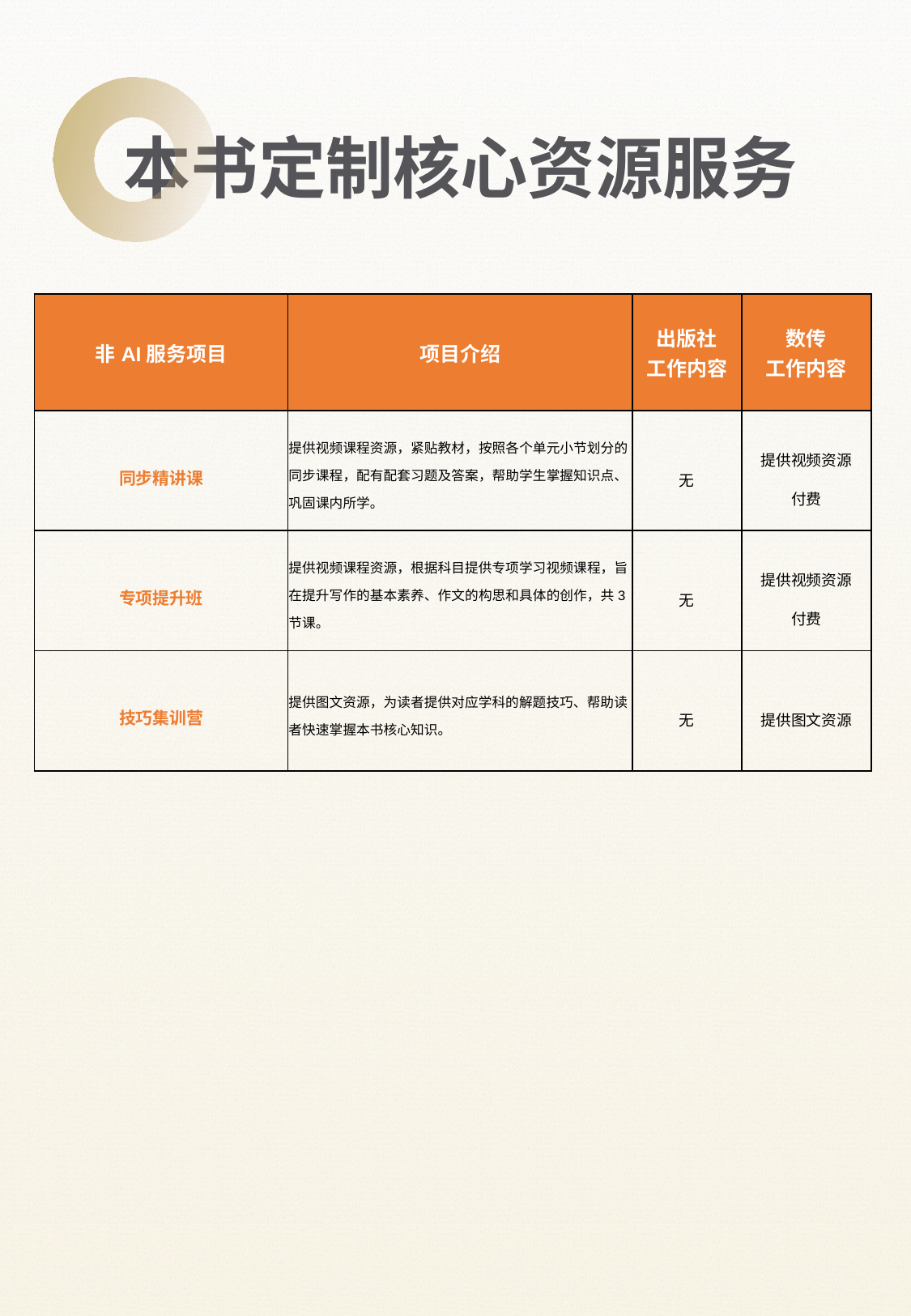

本书定制核心资源服务
| 非AI服务项目 | 项目介绍 | 出版社 工作内容 | 数传 工作内容 |
| --- | --- | --- | --- |
| 同步精讲课 | 提供视频课程资源，紧贴教材，按照各个单元小节划分的同步课程，配有配套习题及答案，帮助学生掌握知识点、巩固课内所学。 | 无 | 提供视频资源 付费 |
| 专项提升班 | 提供视频课程资源，根据科目提供专项学习视频课程，旨在提升写作的基本素养、作文的构思和具体的创作，共3节课。 | 无 | 提供视频资源 付费 |
| 技巧集训营 | 提供图文资源，为读者提供对应学科的解题技巧、帮助读者快速掌握本书核心知识。 | 无 | 提供图文资源 |